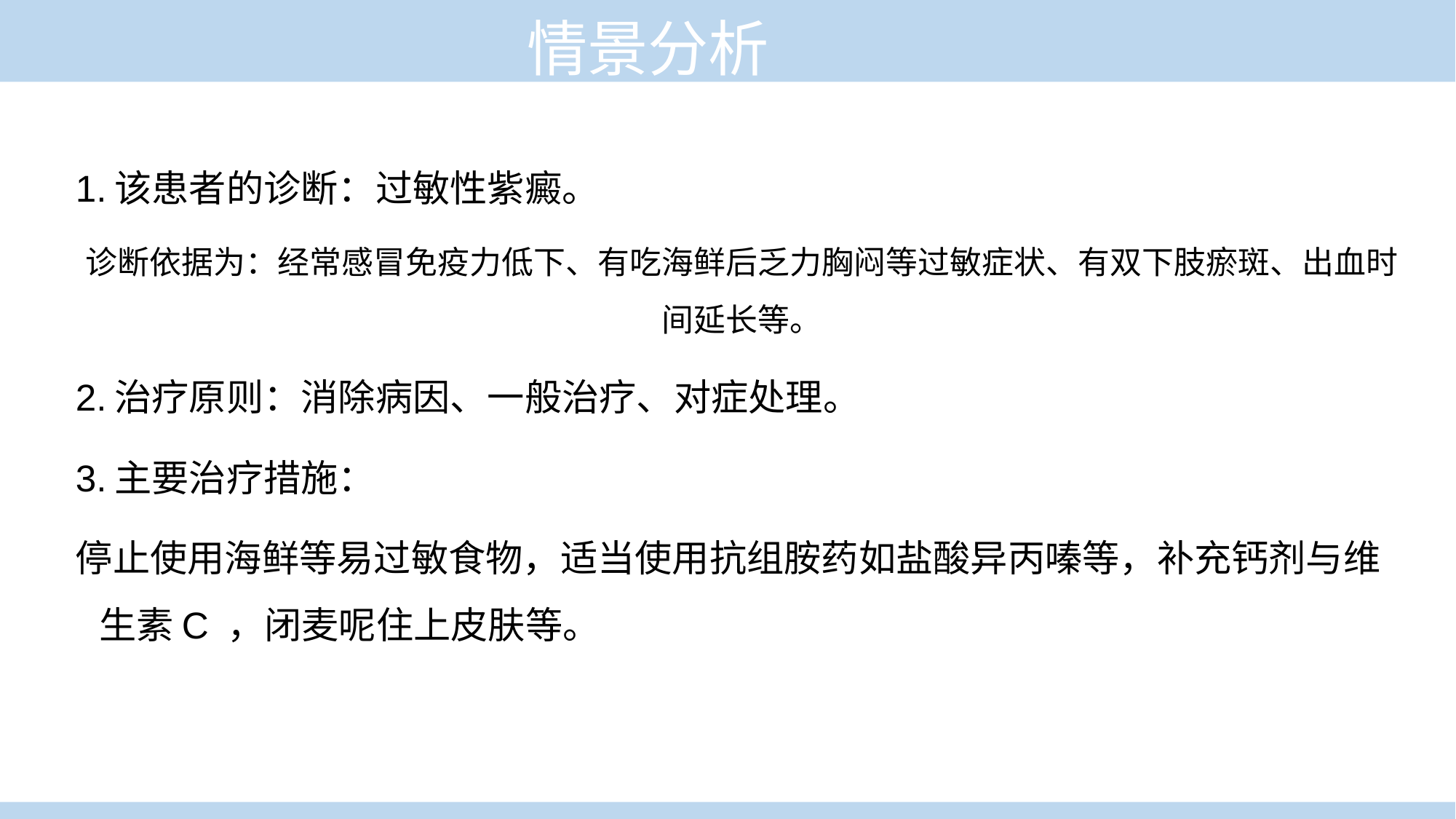

情景分析
1.该患者的诊断：过敏性紫癜。
诊断依据为：经常感冒免疫力低下、有吃海鲜后乏力胸闷等过敏症状、有双下肢瘀斑、出血时间延长等。
2.治疗原则：消除病因、一般治疗、对症处理。
3.主要治疗措施：
停止使用海鲜等易过敏食物，适当使用抗组胺药如盐酸异丙嗪等，补充钙剂与维生素C ，闭麦呢住上皮肤等。